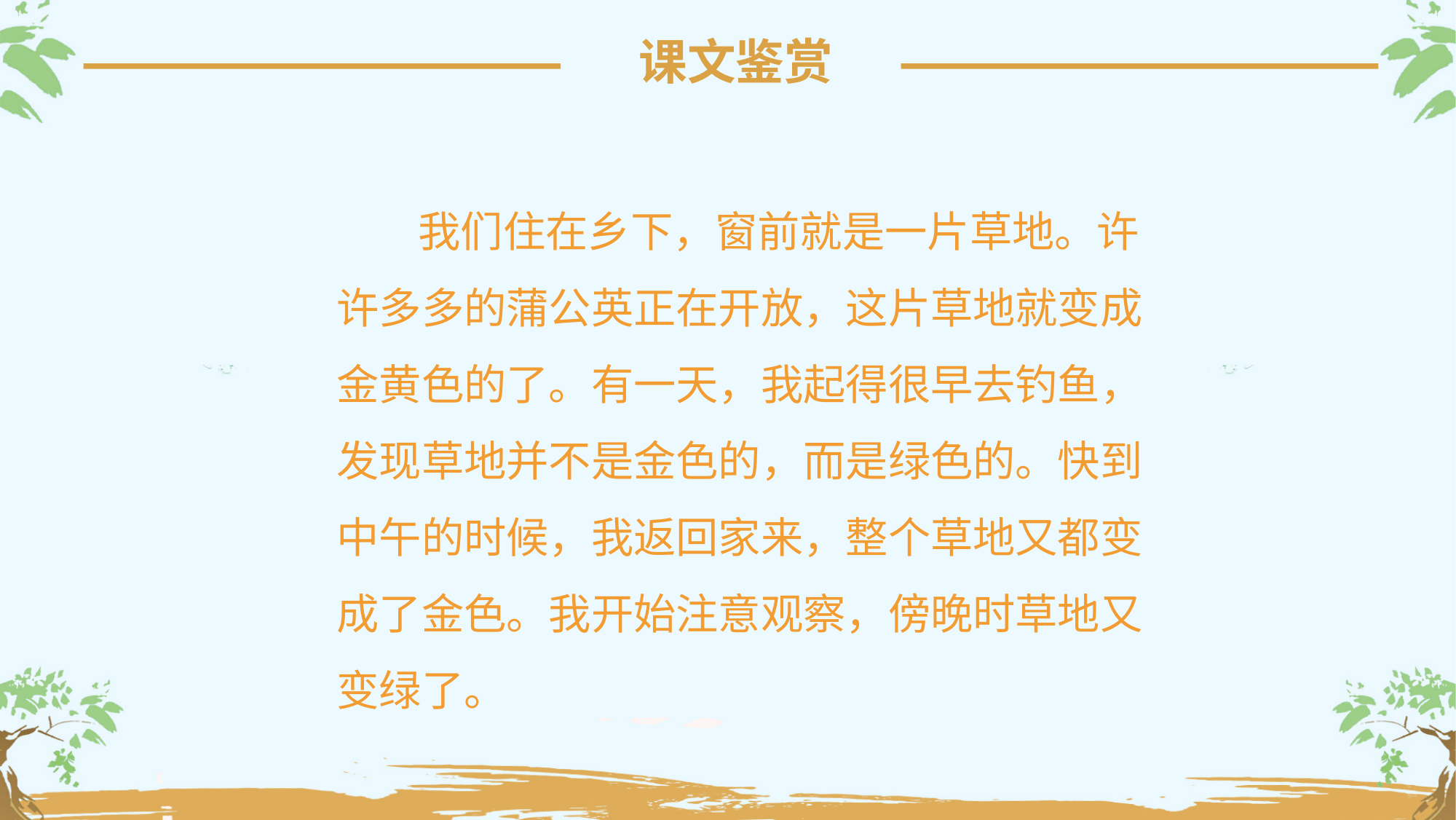

课文鉴赏

我们住在乡下，窗前就是一片草地。许许多多的蒲公英正在开放，这片草地就变成金黄色的了。有一天，我起得很早去钓鱼，发现草地并不是金色的，而是绿色的。快到中午的时候，我返回家来，整个草地又都变成了金色。我开始注意观察，傍晚时草地又变绿了。